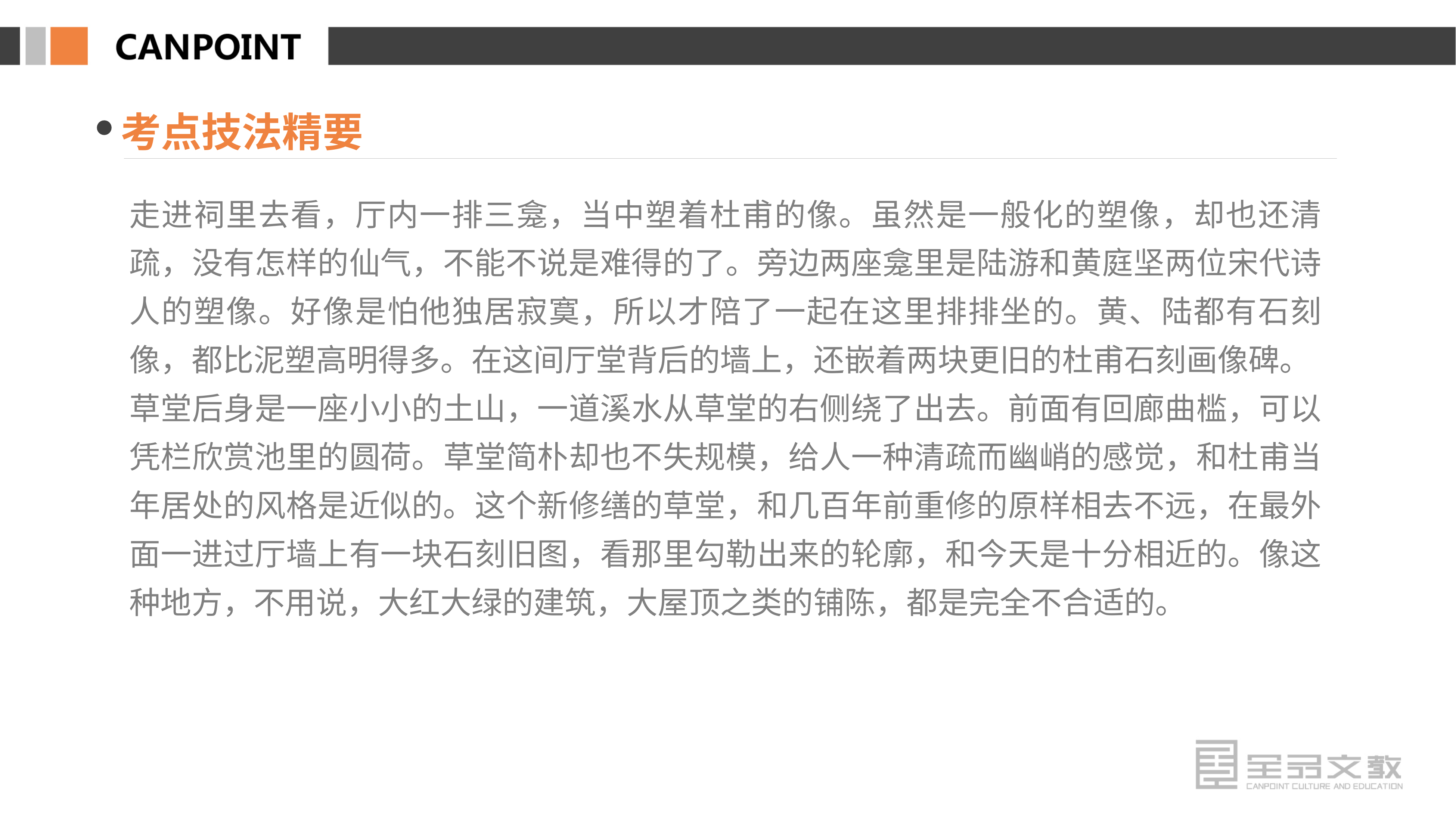

考点技法精要

走进祠里去看，厅内一排三龛，当中塑着杜甫的像。虽然是一般化的塑像，却也还清疏，没有怎样的仙气，不能不说是难得的了。旁边两座龛里是陆游和黄庭坚两位宋代诗人的塑像。好像是怕他独居寂寞，所以才陪了一起在这里排排坐的。黄、陆都有石刻像，都比泥塑高明得多。在这间厅堂背后的墙上，还嵌着两块更旧的杜甫石刻画像碑。
草堂后身是一座小小的土山，一道溪水从草堂的右侧绕了出去。前面有回廊曲槛，可以凭栏欣赏池里的圆荷。草堂简朴却也不失规模，给人一种清疏而幽峭的感觉，和杜甫当年居处的风格是近似的。这个新修缮的草堂，和几百年前重修的原样相去不远，在最外面一进过厅墙上有一块石刻旧图，看那里勾勒出来的轮廓，和今天是十分相近的。像这种地方，不用说，大红大绿的建筑，大屋顶之类的铺陈，都是完全不合适的。